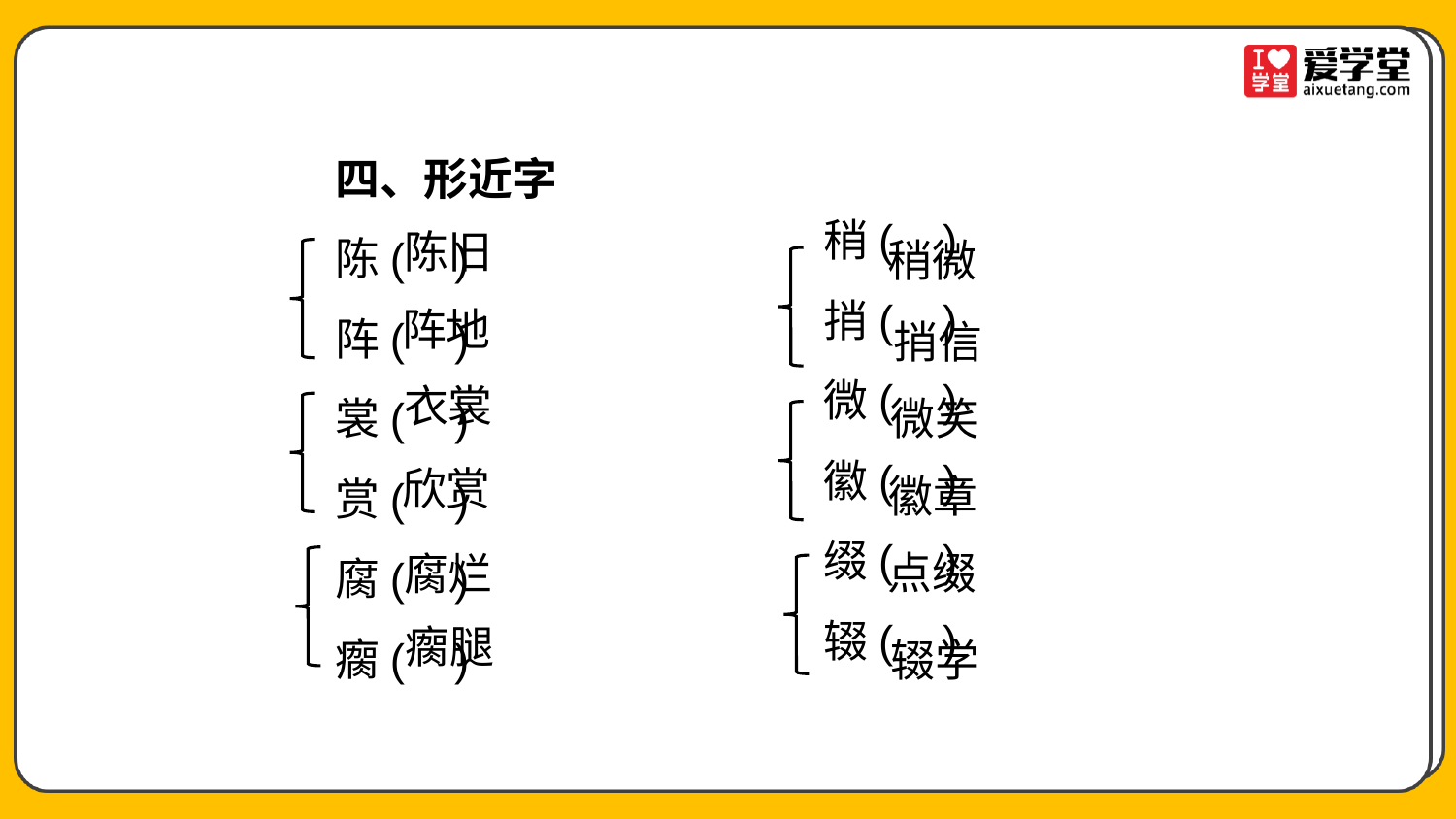

四、形近字
陈(    )
阵(    )
裳(    )
赏(    )
腐(    )
瘸(    )

稍(    )
捎(    )
微(    )
徽(    )
缀(    )
辍(    )
陈旧
稍微

阵地
捎信
衣裳
微笑

欣赏
徽章
点缀
腐烂

瘸腿
辍学